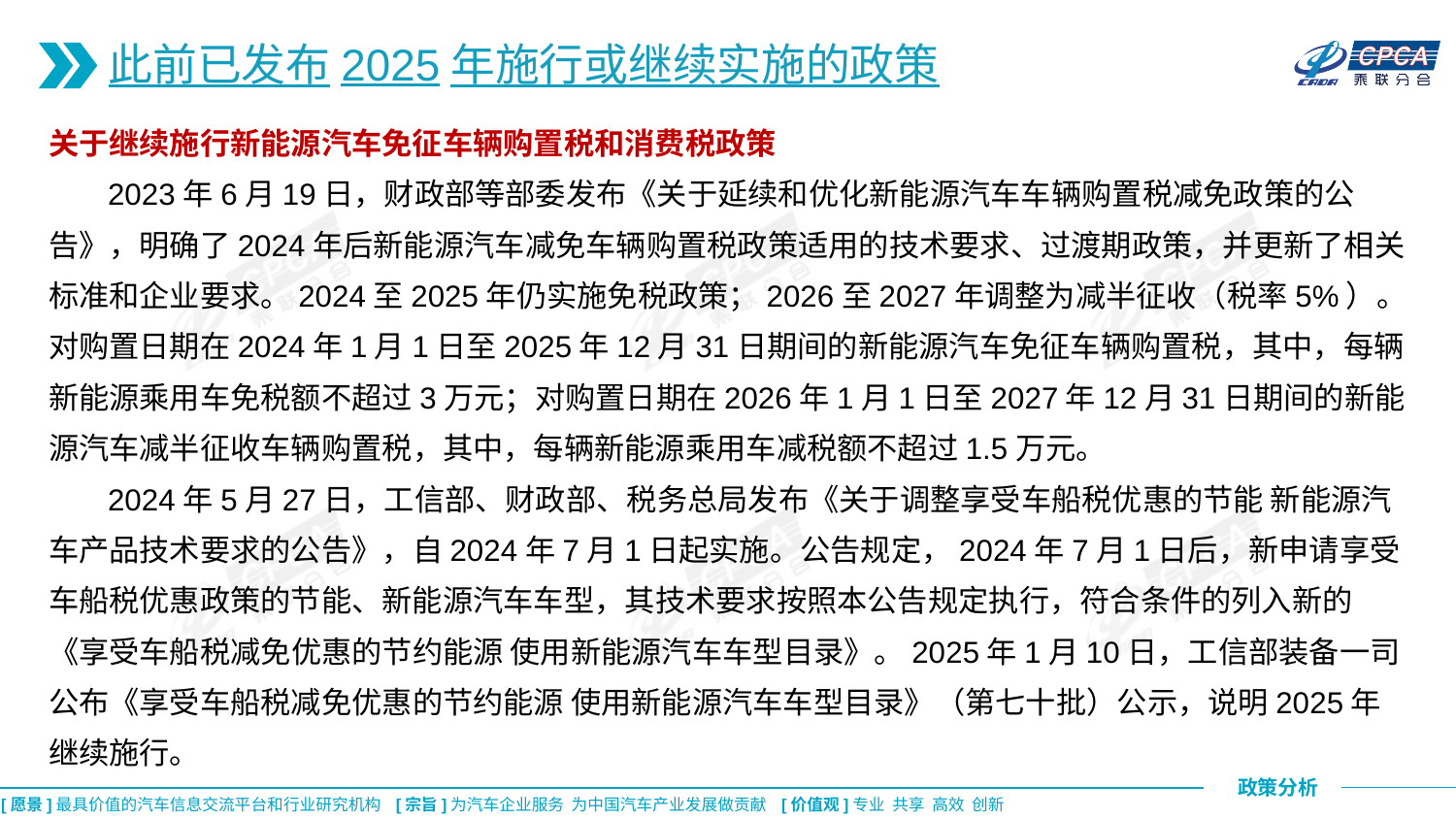

此前已发布2025年施行或继续实施的政策
关于继续施行新能源汽车免征车辆购置税和消费税政策
       2023年6月19日，财政部等部委发布《关于延续和优化新能源汽车车辆购置税减免政策的公告》，明确了2024年后新能源汽车减免车辆购置税政策适用的技术要求、过渡期政策，并更新了相关标准和企业要求。2024至2025年仍实施免税政策；2026至2027年调整为减半征收（税率5%）。对购置日期在2024年1月1日至2025年12月31日期间的新能源汽车免征车辆购置税，其中，每辆新能源乘用车免税额不超过3万元；对购置日期在2026年1月1日至2027年12月31日期间的新能源汽车减半征收车辆购置税，其中，每辆新能源乘用车减税额不超过1.5万元。
       2024年5月27日，工信部、财政部、税务总局发布《关于调整享受车船税优惠的节能 新能源汽车产品技术要求的公告》，自2024年7月1日起实施。公告规定，2024年7月1日后，新申请享受车船税优惠政策的节能、新能源汽车车型，其技术要求按照本公告规定执行，符合条件的列入新的《享受车船税减免优惠的节约能源 使用新能源汽车车型目录》。2025年1月10日，工信部装备一司公布《享受车船税减免优惠的节约能源 使用新能源汽车车型目录》（第七十批）公示，说明2025年继续施行。